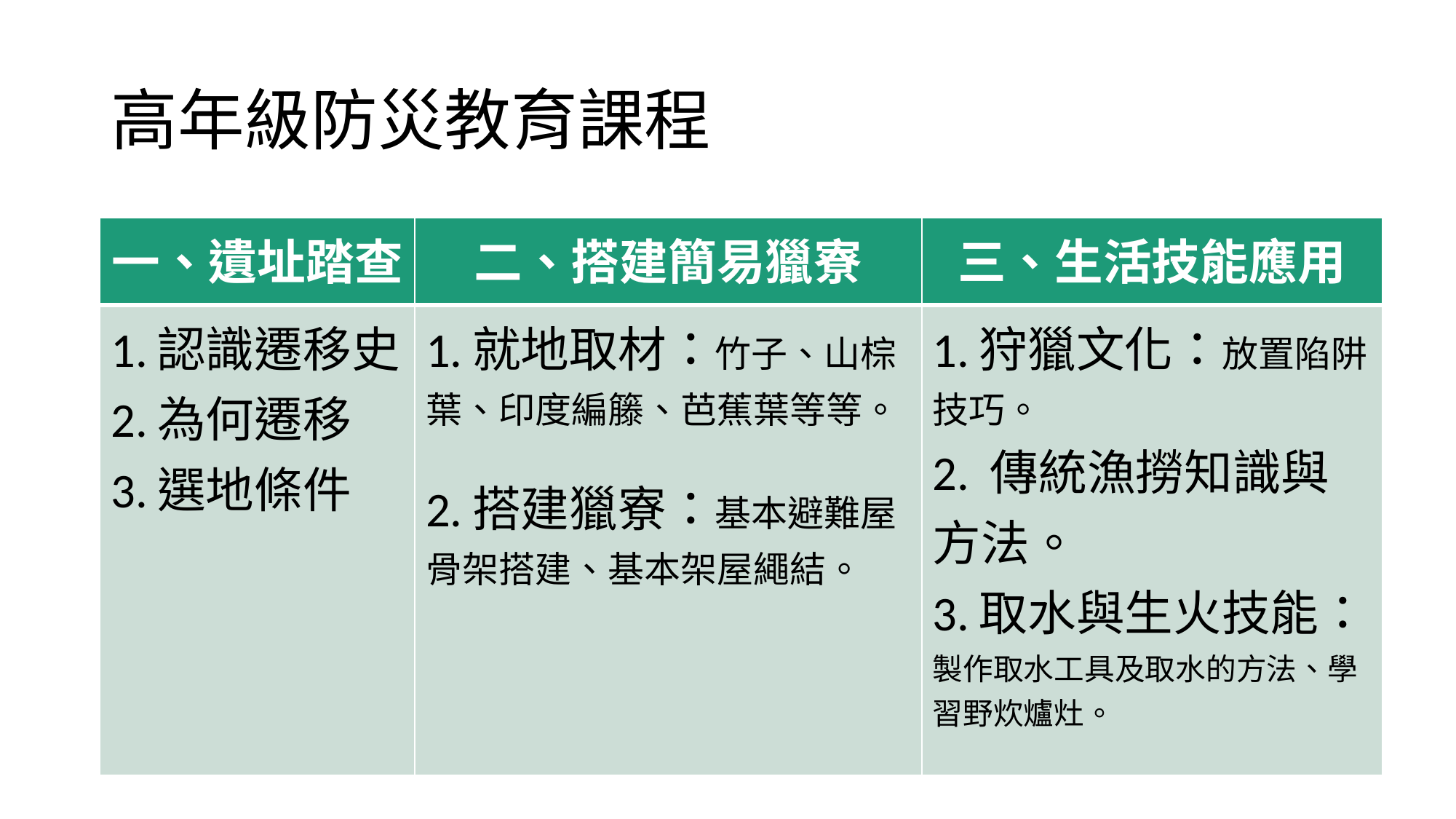

# 高年級防災教育課程
| 一、遺址踏查 | 二、搭建簡易獵寮 | 三、生活技能應用 |
| --- | --- | --- |
| 1.認識遷移史 2.為何遷移 3.選地條件 | 1.就地取材：竹子、山棕葉、印度編籐、芭蕉葉等等。 2.搭建獵寮：基本避難屋骨架搭建、基本架屋繩結。 | 1.狩獵文化：放置陷阱技巧。 2. 傳統漁撈知識與方法。 3.取水與生火技能：製作取水工具及取水的方法、學習野炊爐灶。 |